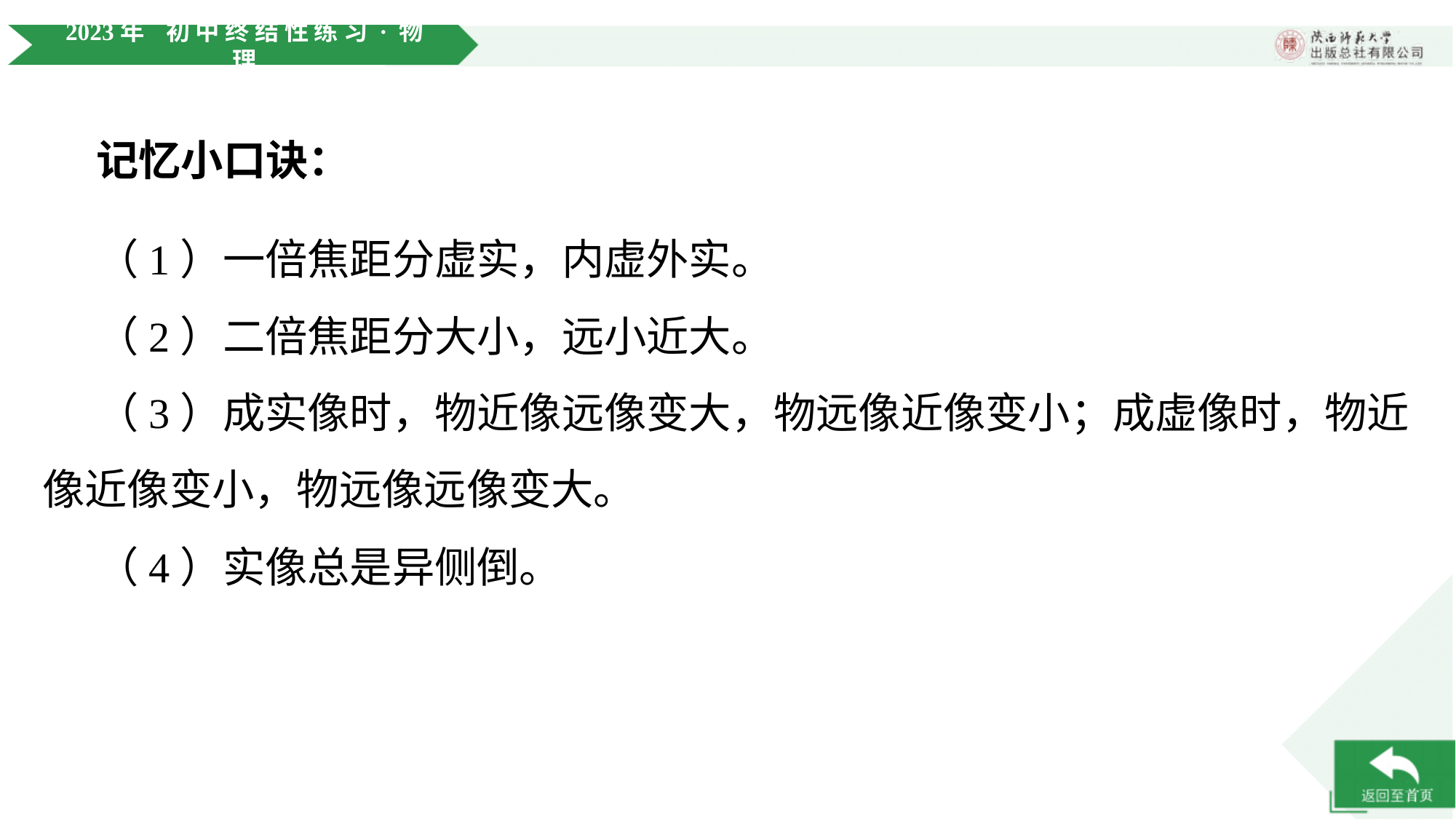

记忆小口诀：
    （1）一倍焦距分虚实，内虚外实。
    （2）二倍焦距分大小，远小近大。
    （3）成实像时，物近像远像变大，物远像近像变小；成虚像时，物近像近像变小，物远像远像变大。
    （4）实像总是异侧倒。